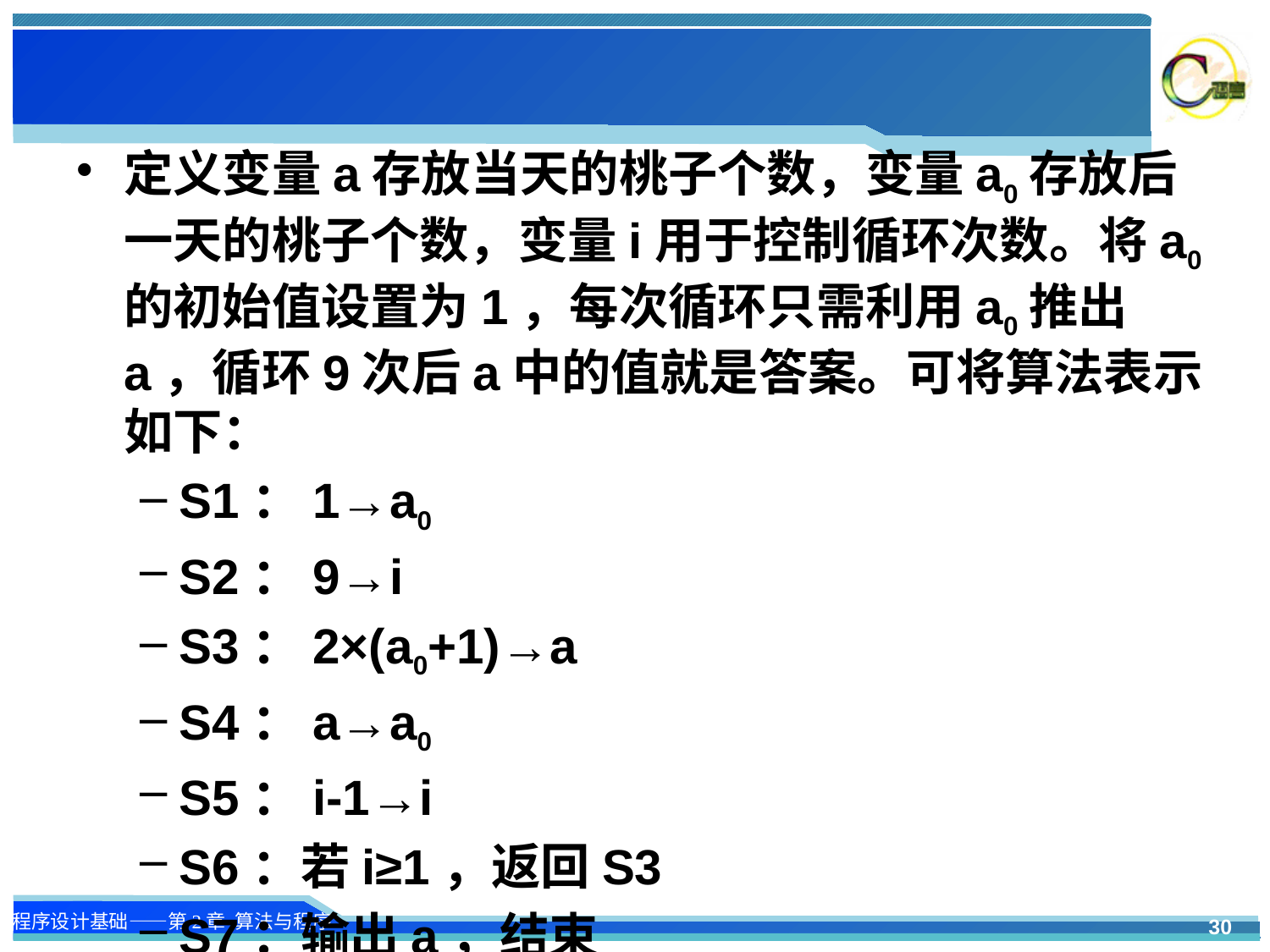

#
定义变量a存放当天的桃子个数，变量a0存放后一天的桃子个数，变量i用于控制循环次数。将a0的初始值设置为1，每次循环只需利用a0推出a，循环9次后a中的值就是答案。可将算法表示如下：
S1：1→a0
S2：9→i
S3：2×(a0+1)→a
S4：a→a0
S5：i-1→i
S6：若i≥1，返回S3
S7：输出a，结束
30